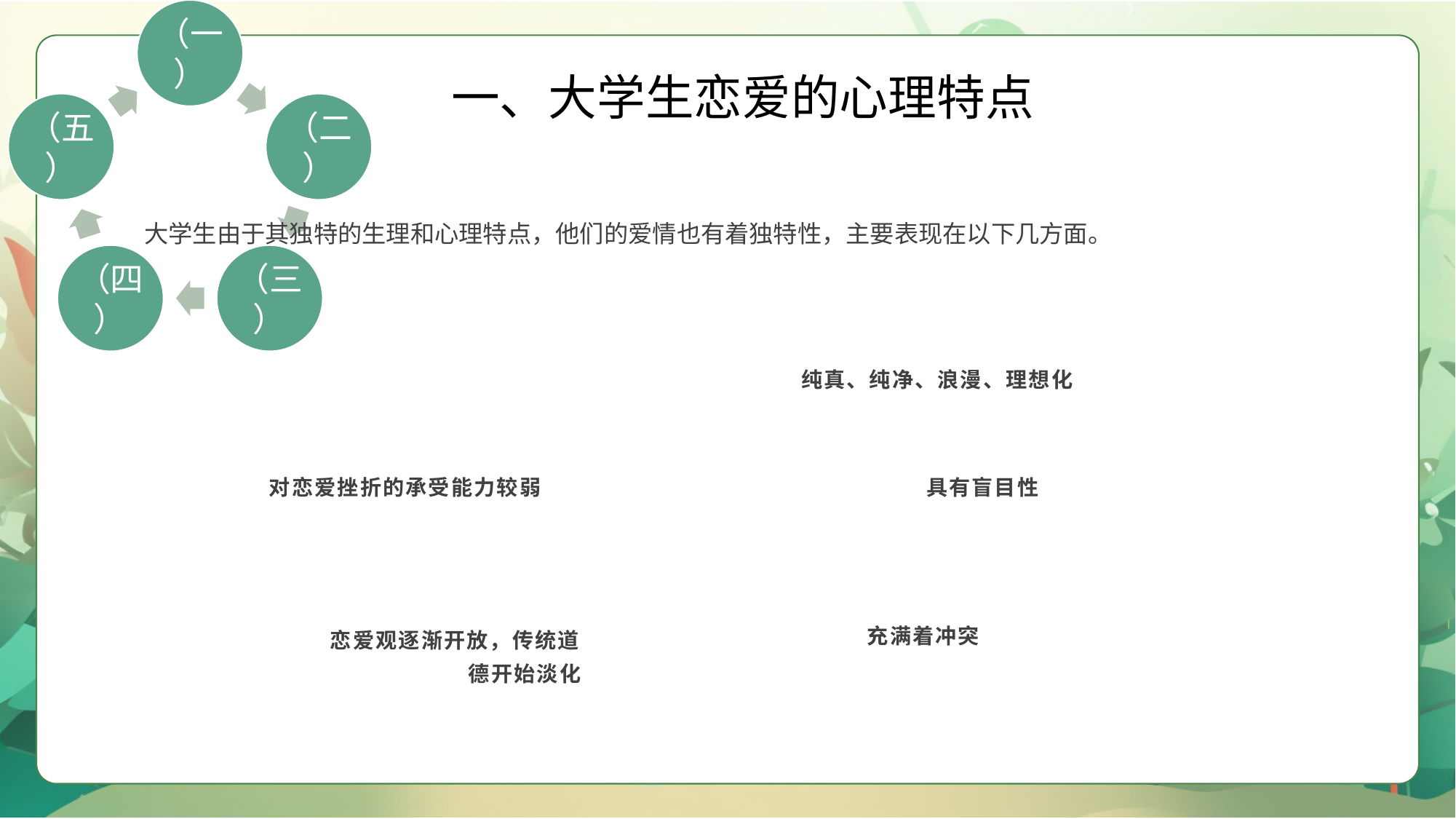

一、大学生恋爱的心理特点
大学生由于其独特的生理和心理特点，他们的爱情也有着独特性，主要表现在以下几方面。
（一）

（二）

（三）

（四）

（五）

纯真、纯净、浪漫、理想化
对恋爱挫折的承受能力较弱
具有盲目性
充满着冲突
恋爱观逐渐开放，传统道德开始淡化